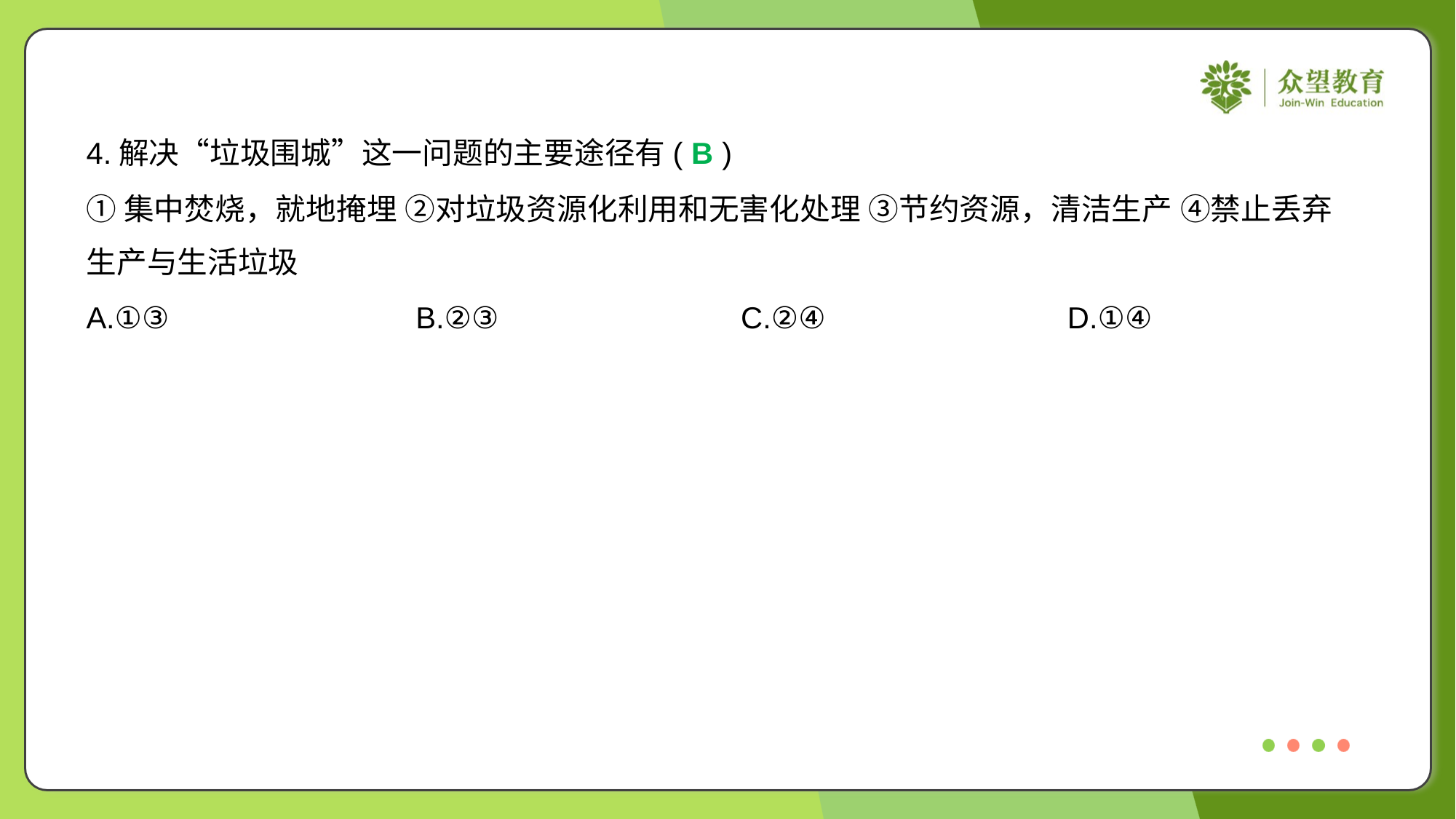

4.解决“垃圾围城”这一问题的主要途径有(     )
B
①集中焚烧，就地掩埋 ②对垃圾资源化利用和无害化处理 ③节约资源，清洁生产 ④禁止丢弃
生产与生活垃圾
A.①③	B.②③	C.②④	D.①④